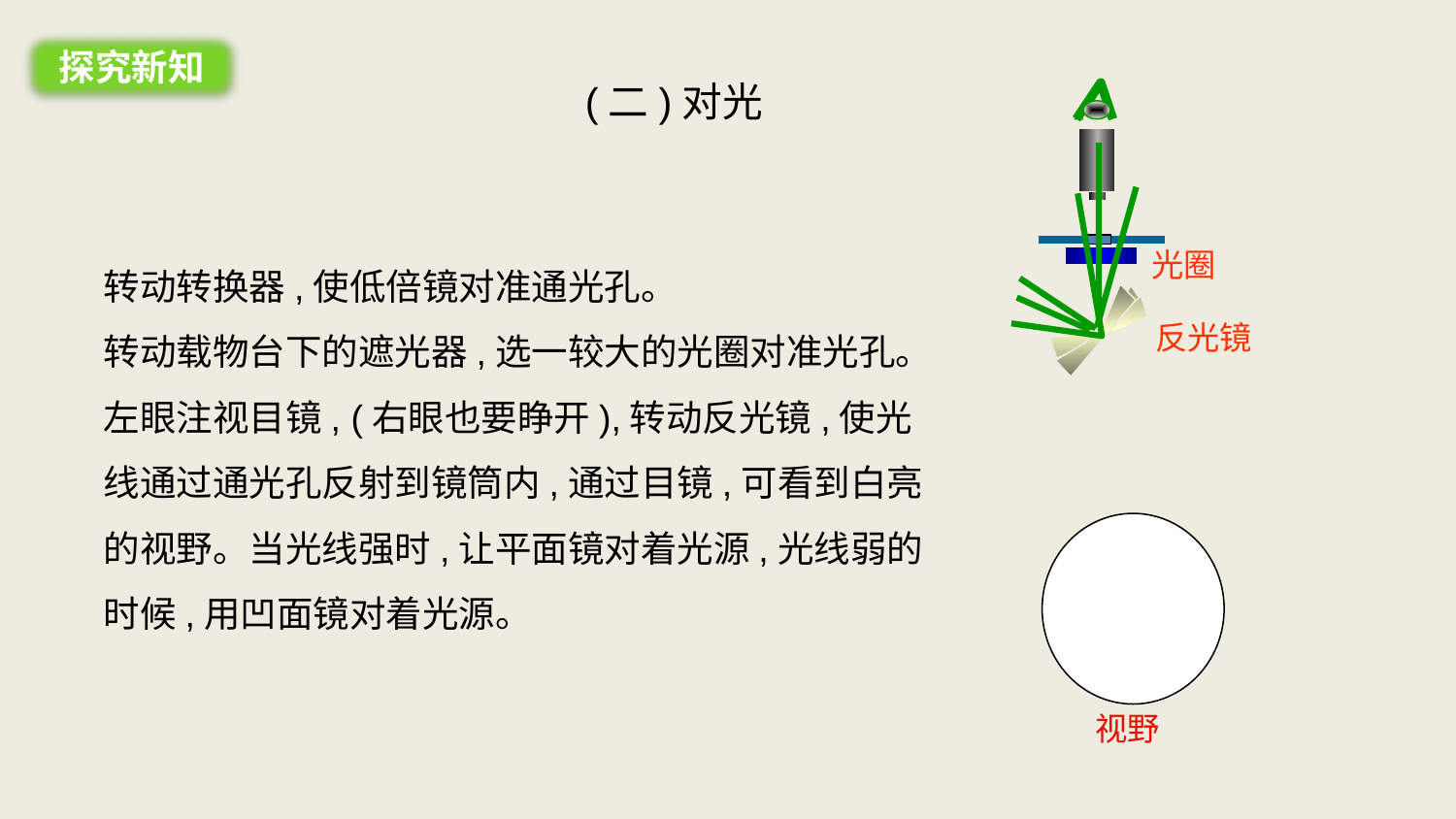

探究新知
(二)对光

光圈

反光镜
转动转换器,使低倍镜对准通光孔。
转动载物台下的遮光器,选一较大的光圈对准光孔。
左眼注视目镜, (右眼也要睁开),转动反光镜,使光线通过通光孔反射到镜筒内,通过目镜,可看到白亮的视野。当光线强时,让平面镜对着光源,光线弱的时候,用凹面镜对着光源。

视野